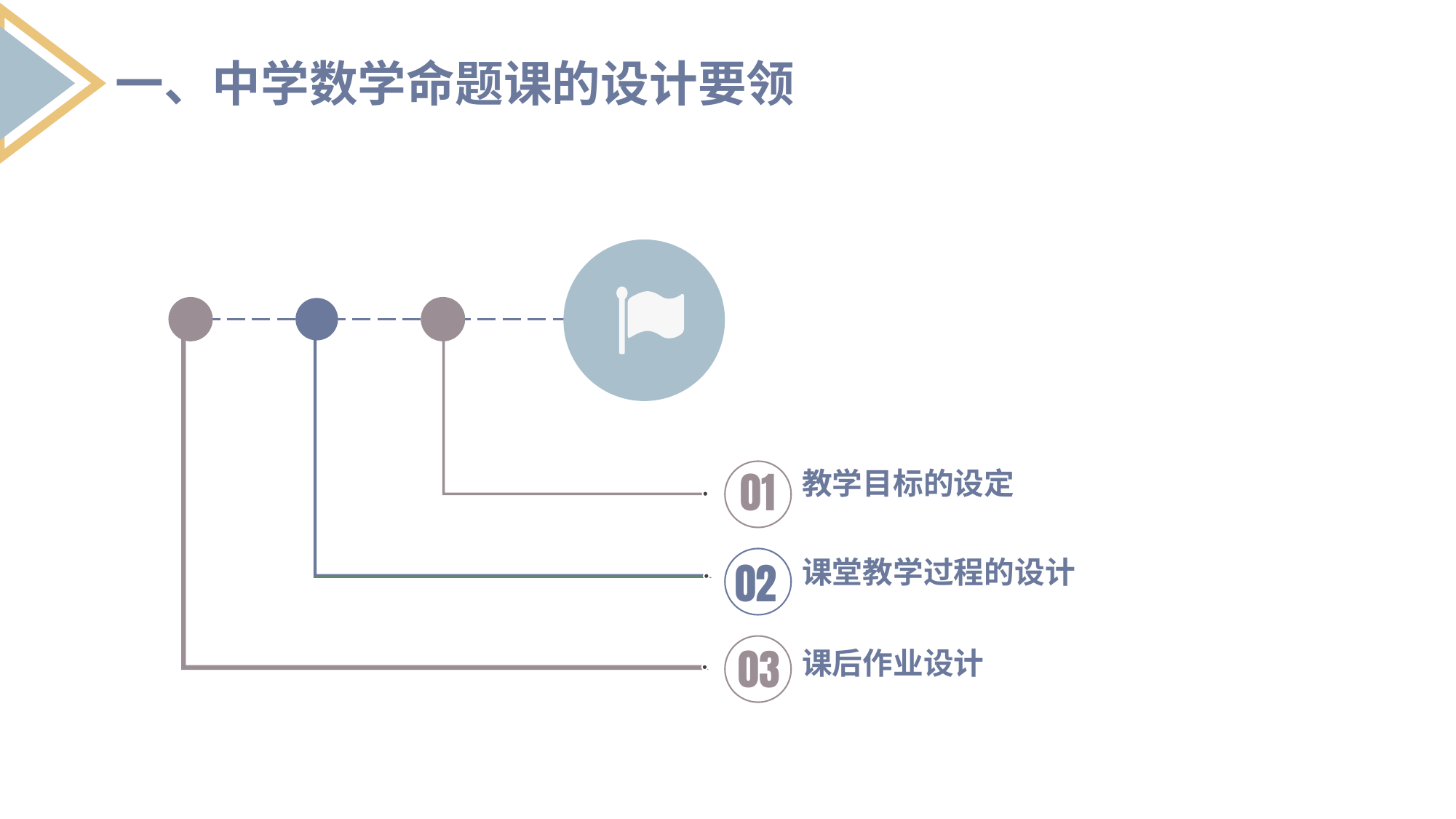

一、中学数学命题课的设计要领

教学目标的设定

01

课堂教学过程的设计

02

03
课后作业设计